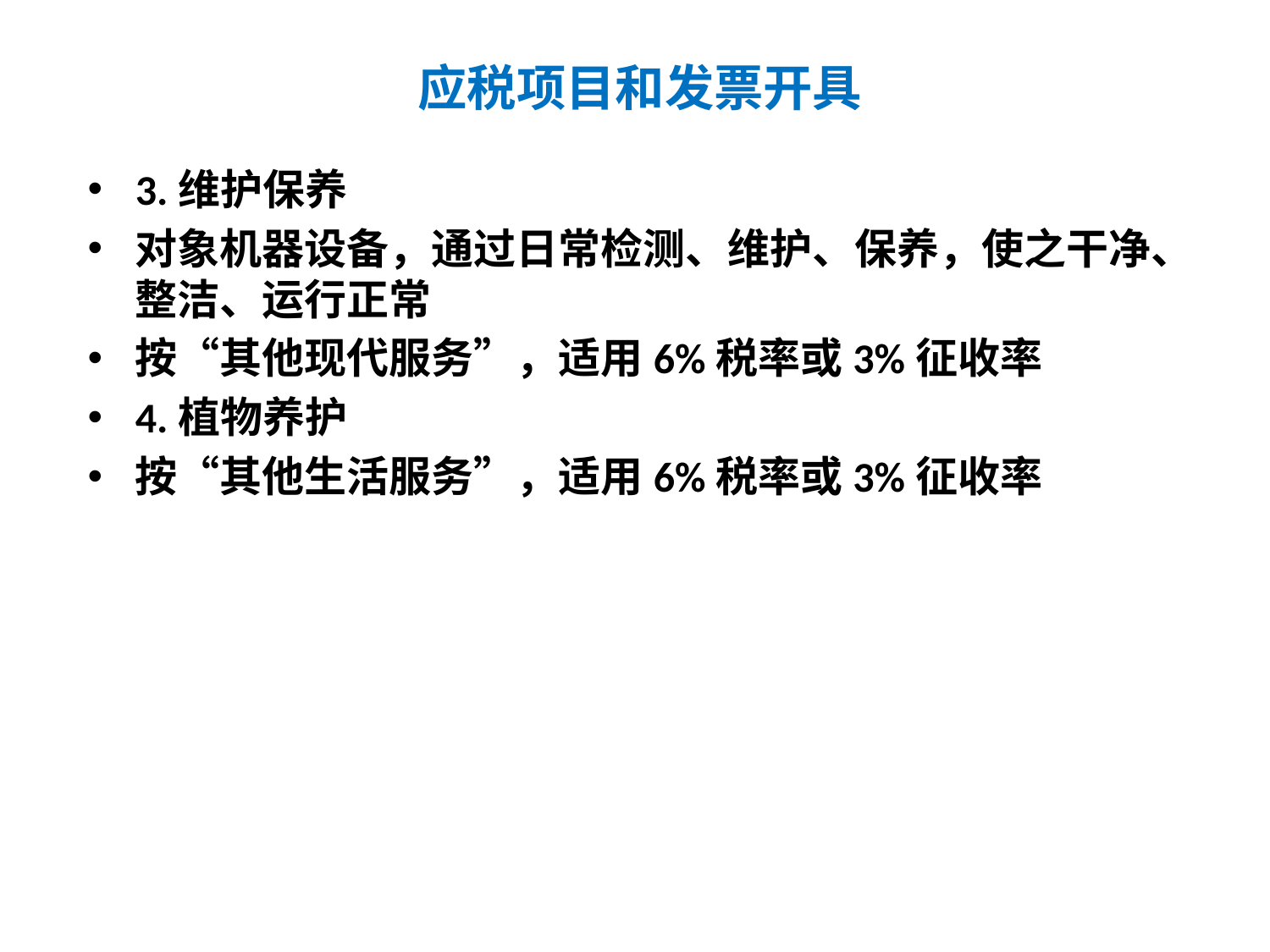

# 应税项目和发票开具
3.维护保养
对象机器设备，通过日常检测、维护、保养，使之干净、整洁、运行正常
按“其他现代服务”，适用6%税率或3%征收率
4.植物养护
按“其他生活服务”，适用6%税率或3%征收率